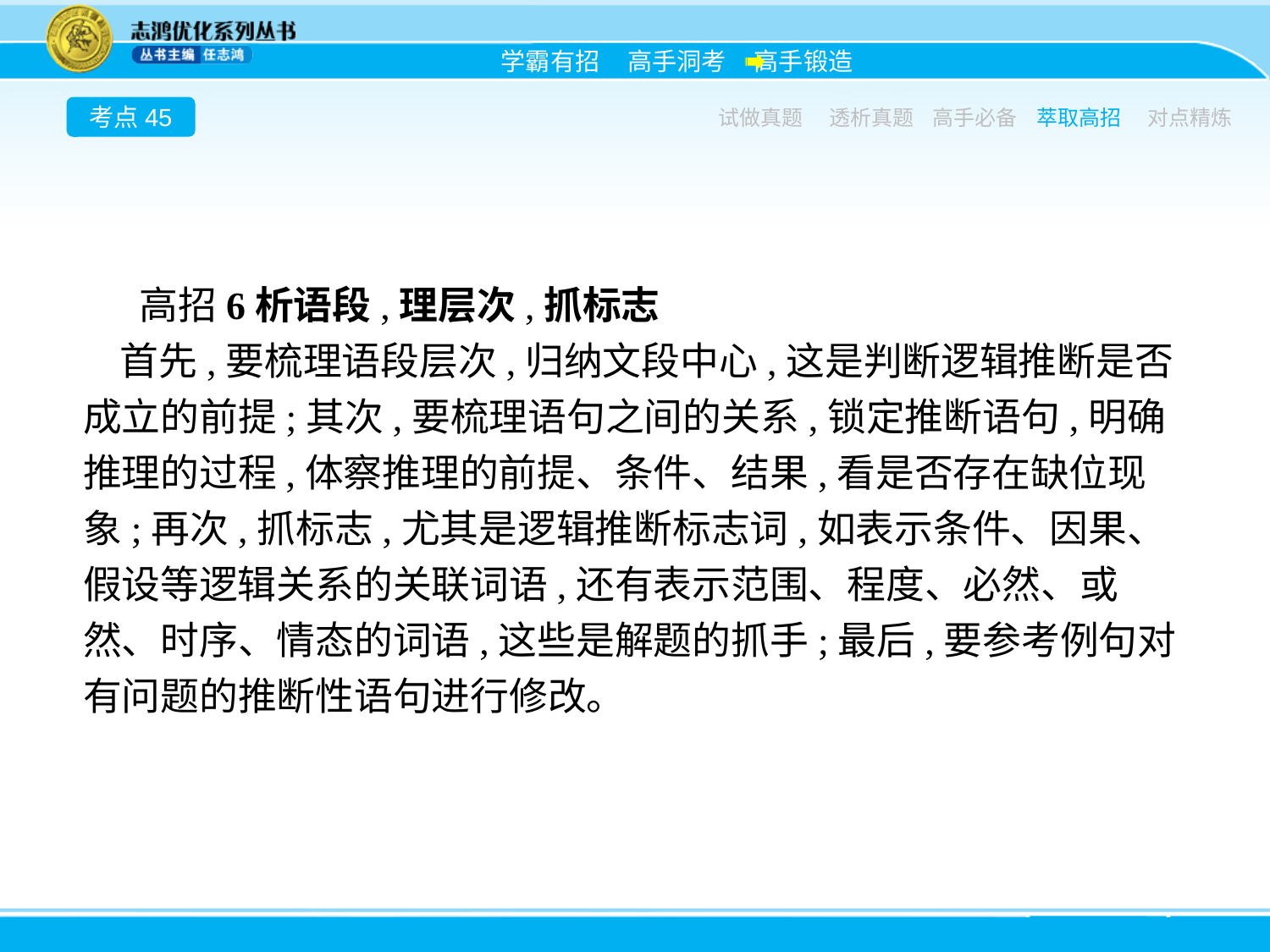

考点45
试做真题
透析真题
高手必备
萃取高招
对点精炼
高招6析语段,理层次,抓标志
首先,要梳理语段层次,归纳文段中心,这是判断逻辑推断是否成立的前提;其次,要梳理语句之间的关系,锁定推断语句,明确推理的过程,体察推理的前提、条件、结果,看是否存在缺位现象;再次,抓标志,尤其是逻辑推断标志词,如表示条件、因果、假设等逻辑关系的关联词语,还有表示范围、程度、必然、或然、时序、情态的词语,这些是解题的抓手;最后,要参考例句对有问题的推断性语句进行修改。